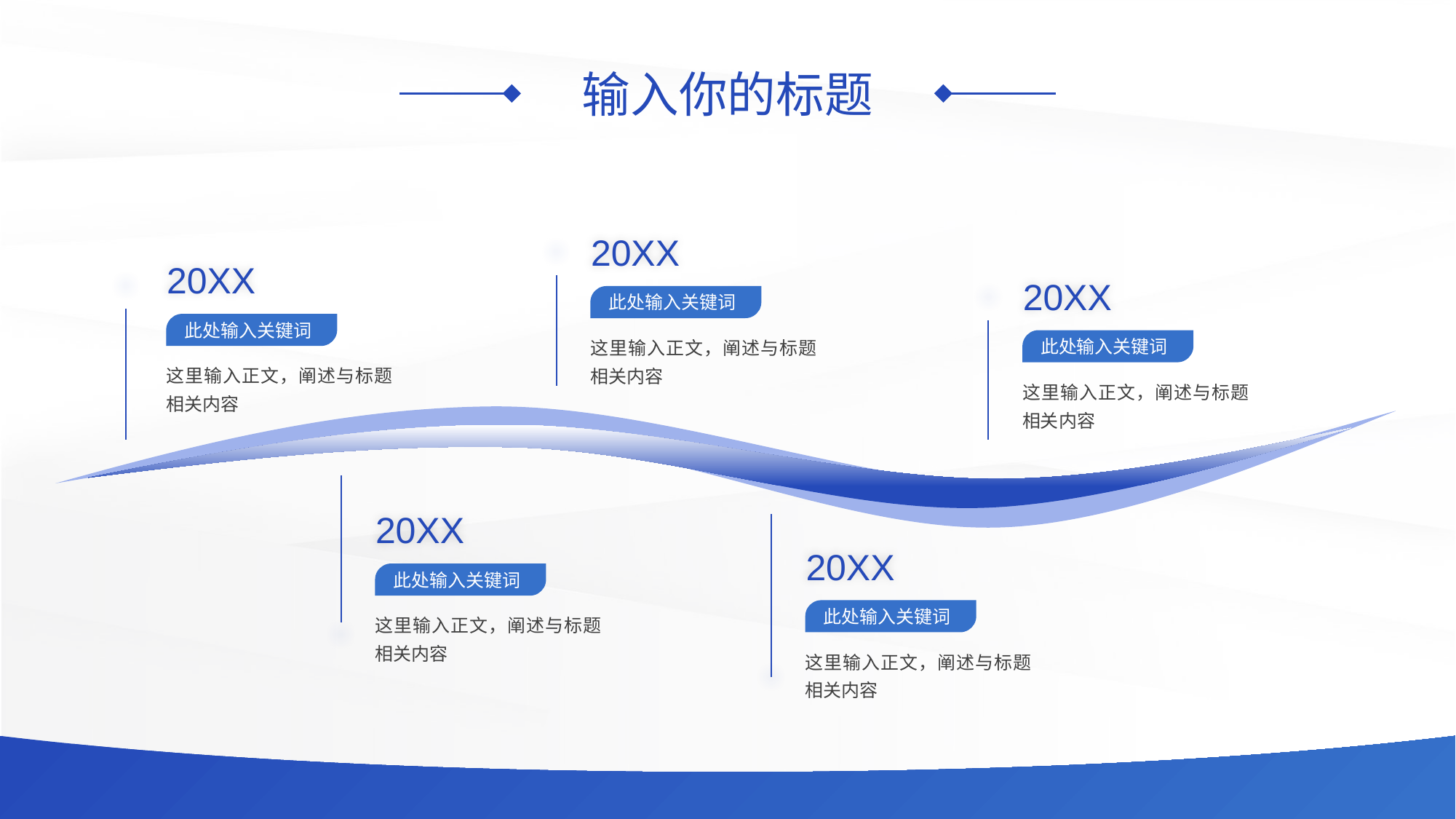

# 输入你的标题

20XX
20XX

20XX

此处输入关键词

此处输入关键词

此处输入关键词
这里输入正文，阐述与标题相关内容
这里输入正文，阐述与标题相关内容
这里输入正文，阐述与标题相关内容

20XX
20XX

此处输入关键词

此处输入关键词
这里输入正文，阐述与标题相关内容

这里输入正文，阐述与标题相关内容